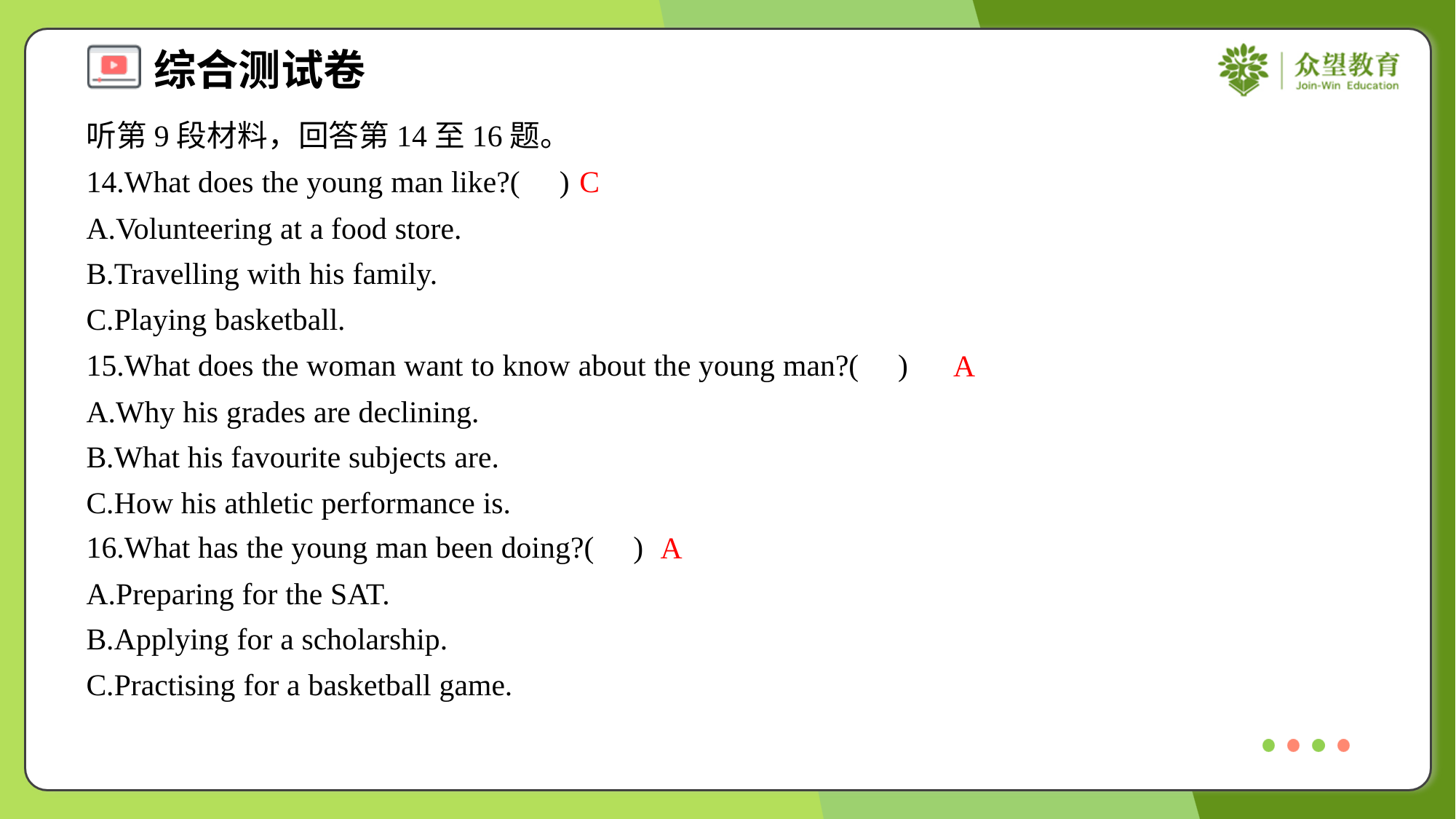

听第9段材料，回答第14至16题。
14.What does the young man like?(     )
C
A.Volunteering at a food store.
B.Travelling with his family.
C.Playing basketball.
15.What does the woman want to know about the young man?(     )
A
A.Why his grades are declining.
B.What his favourite subjects are.
C.How his athletic performance is.
16.What has the young man been doing?(     )
A
A.Preparing for the SAT.
B.Applying for a scholarship.
C.Practising for a basketball game.